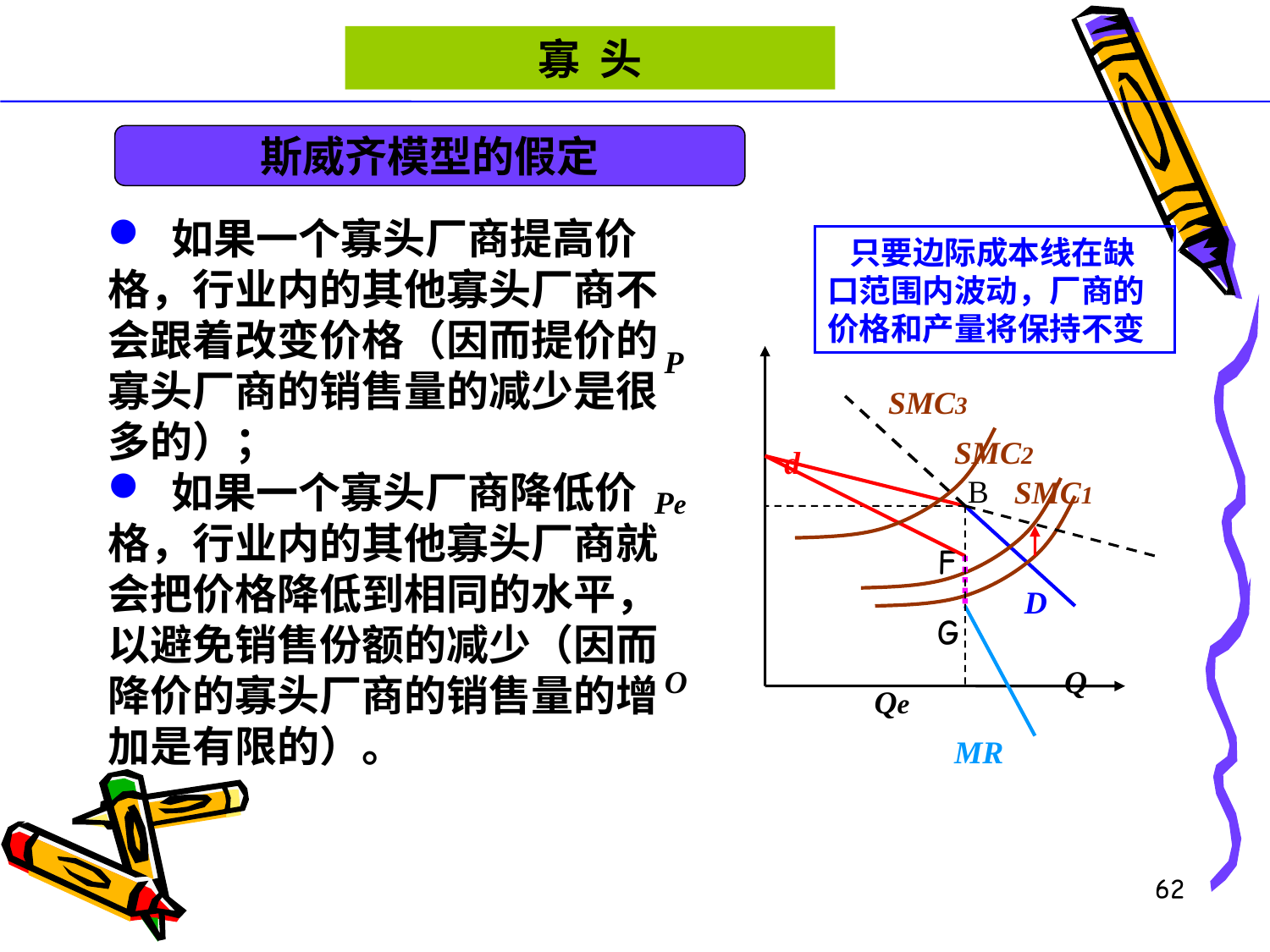

寡  头

斯威齐模型的假定
如果一个寡头厂商提高价
格，行业内的其他寡头厂商不
会跟着改变价格（因而提价的
寡头厂商的销售量的减少是很
多的）；
如果一个寡头厂商降低价
格，行业内的其他寡头厂商就
会把价格降低到相同的水平，
以避免销售份额的减少（因而
降价的寡头厂商的销售量的增
加是有限的）。
  只要边际成本线在缺
口范围内波动，厂商的
价格和产量将保持不变
P

SMC3

SMC2

d

B
SMC1
Pe

F

D
G

O
Q
Qe

MR
62